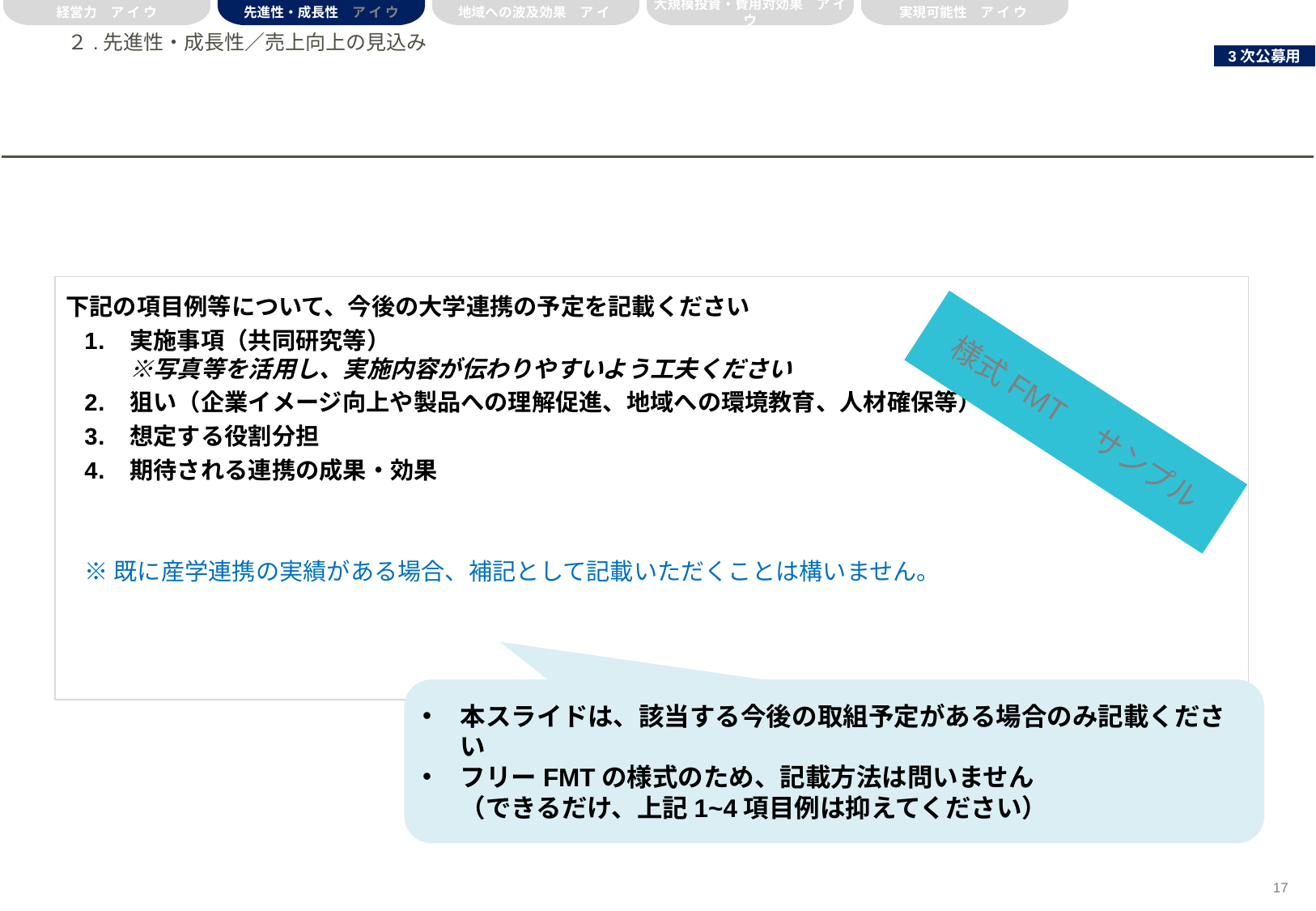

経営力　ア イ ウ
先進性・成長性　ア イ ウ
地域への波及効果　ア イ
大規模投資・費用対効果　ア イ ウ
実現可能性　ア イ ウ
# ２.先進性・成長性／売上向上の見込み

下記の項目例等について、今後の大学連携の予定を記載ください
実施事項（共同研究等）
※写真等を活用し、実施内容が伝わりやすいよう工夫ください
狙い（企業イメージ向上や製品への理解促進、地域への環境教育、人材確保等）
想定する役割分担
期待される連携の成果・効果

※既に産学連携の実績がある場合、補記として記載いただくことは構いません。
様式FMT　サンプル
本スライドは、該当する今後の取組予定がある場合のみ記載ください
フリーFMTの様式のため、記載方法は問いません
（できるだけ、上記1~4項目例は抑えてください）